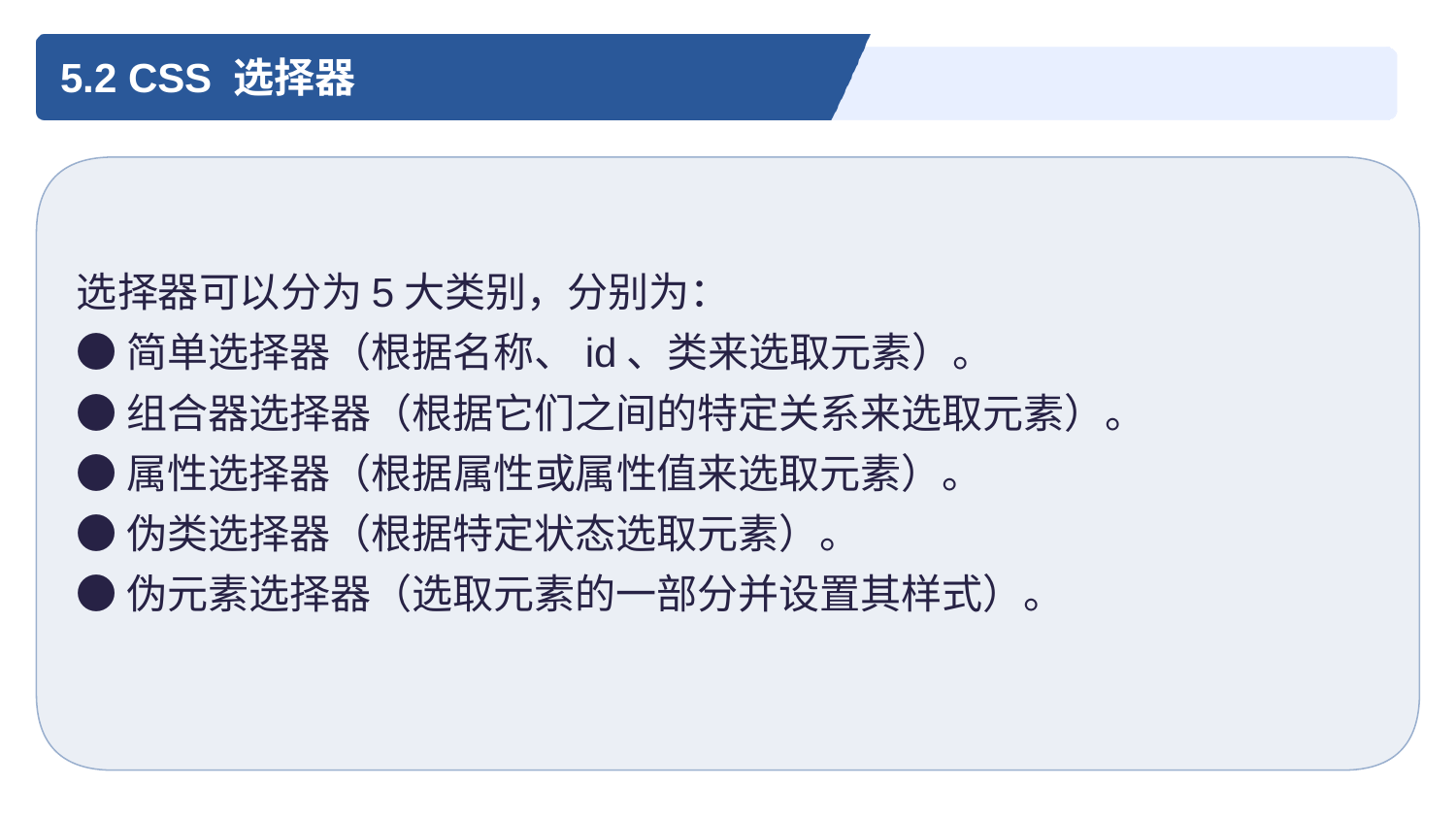

5.2 CSS 选择器

选择器可以分为5大类别，分别为：
●简单选择器（根据名称、id、类来选取元素）。
●组合器选择器（根据它们之间的特定关系来选取元素）。
●属性选择器（根据属性或属性值来选取元素）。
●伪类选择器（根据特定状态选取元素）。
●伪元素选择器（选取元素的一部分并设置其样式）。